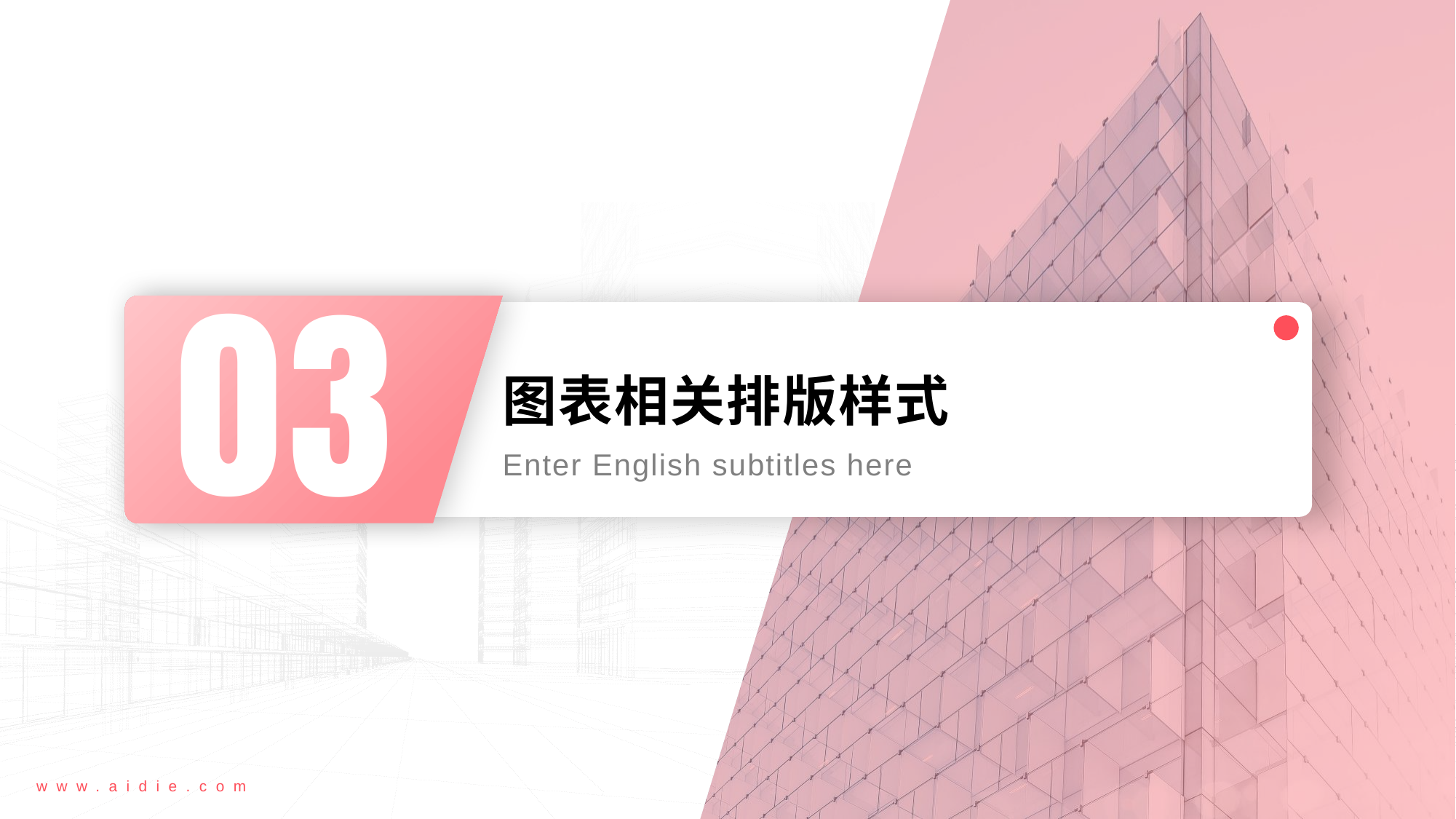

03
# 图表相关排版样式
Enter English subtitles here
www.aidie.com